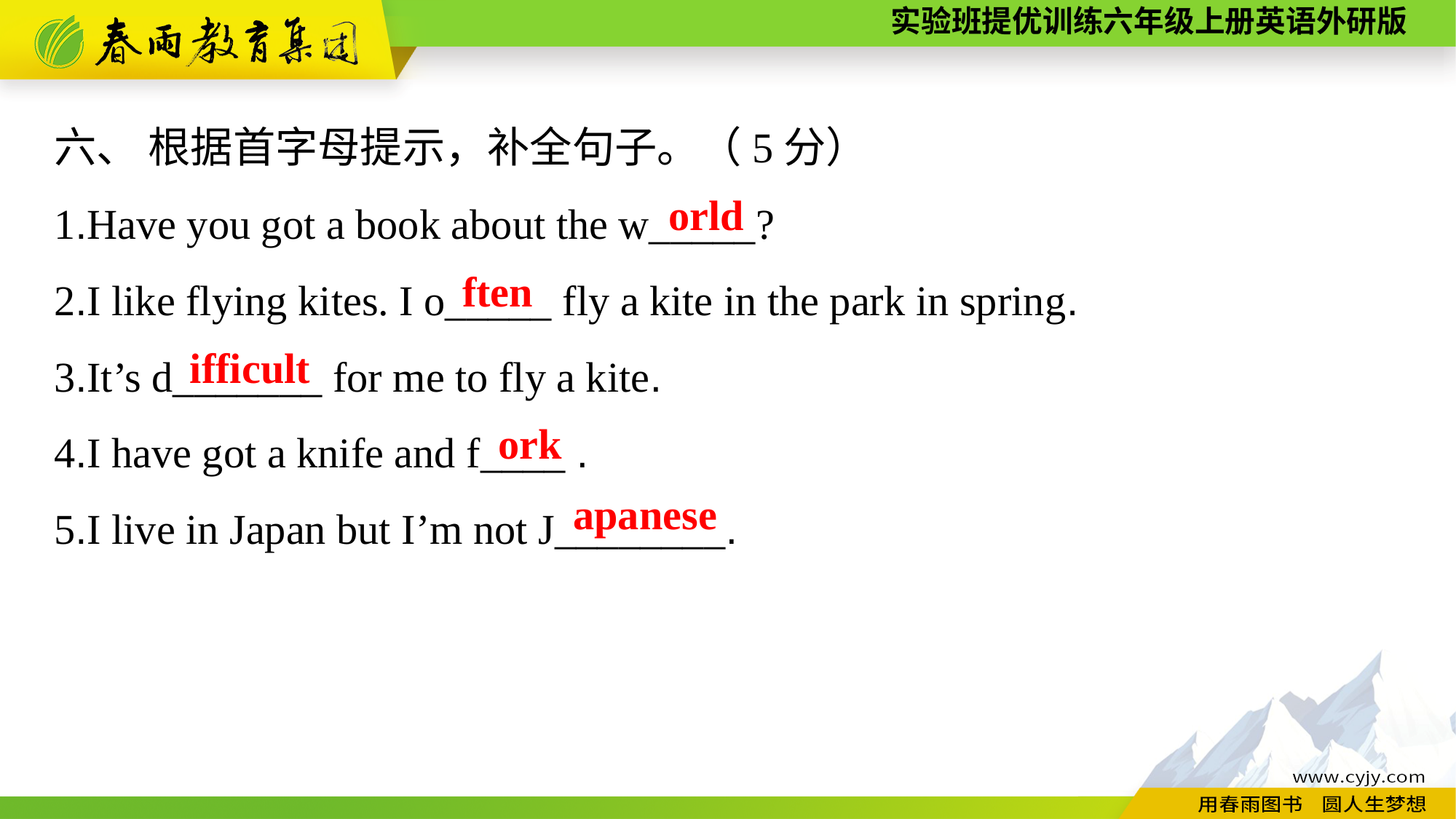

六、 根据首字母提示，补全句子。（5分）
1.Have you got a book about the w_____?
2.I like flying kites. I o_____ fly a kite in the park in spring.
3.It’s d_______ for me to fly a kite.
4.I have got a knife and f____ .
5.I live in Japan but I’m not J________.
orld
ften
ifficult
ork
apanese